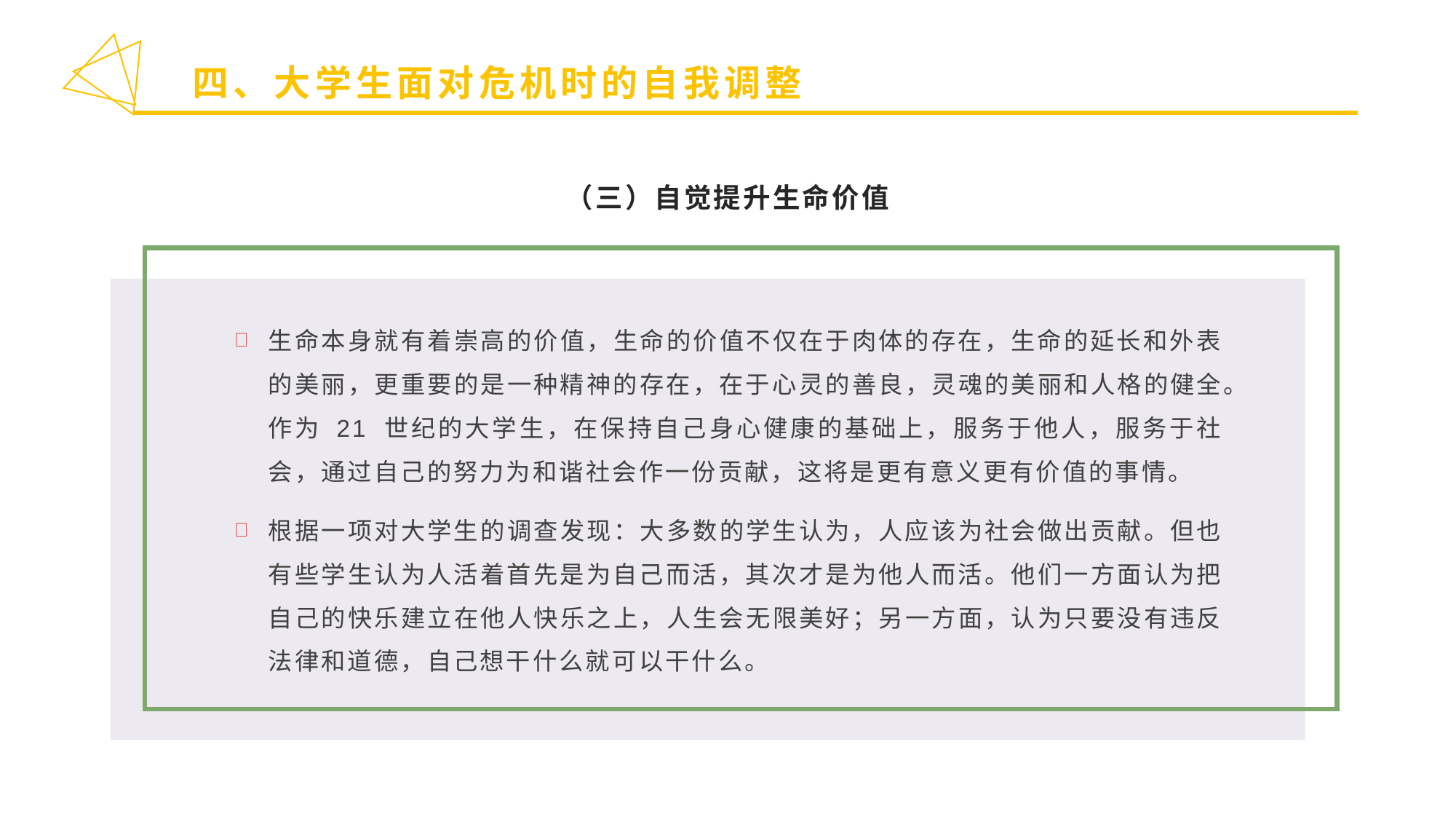

四、大学生面对危机时的自我调整
（三）自觉提升生命价值

生命本身就有着崇高的价值，生命的价值不仅在于肉体的存在，生命的延长和外表的美丽，更重要的是一种精神的存在，在于心灵的善良，灵魂的美丽和人格的健全。作为 21 世纪的大学生，在保持自己身心健康的基础上，服务于他人，服务于社会，通过自己的努力为和谐社会作一份贡献，这将是更有意义更有价值的事情。
根据一项对大学生的调查发现：大多数的学生认为，人应该为社会做出贡献。但也有些学生认为人活着首先是为自己而活，其次才是为他人而活。他们一方面认为把自己的快乐建立在他人快乐之上，人生会无限美好；另一方面，认为只要没有违反法律和道德，自己想干什么就可以干什么。